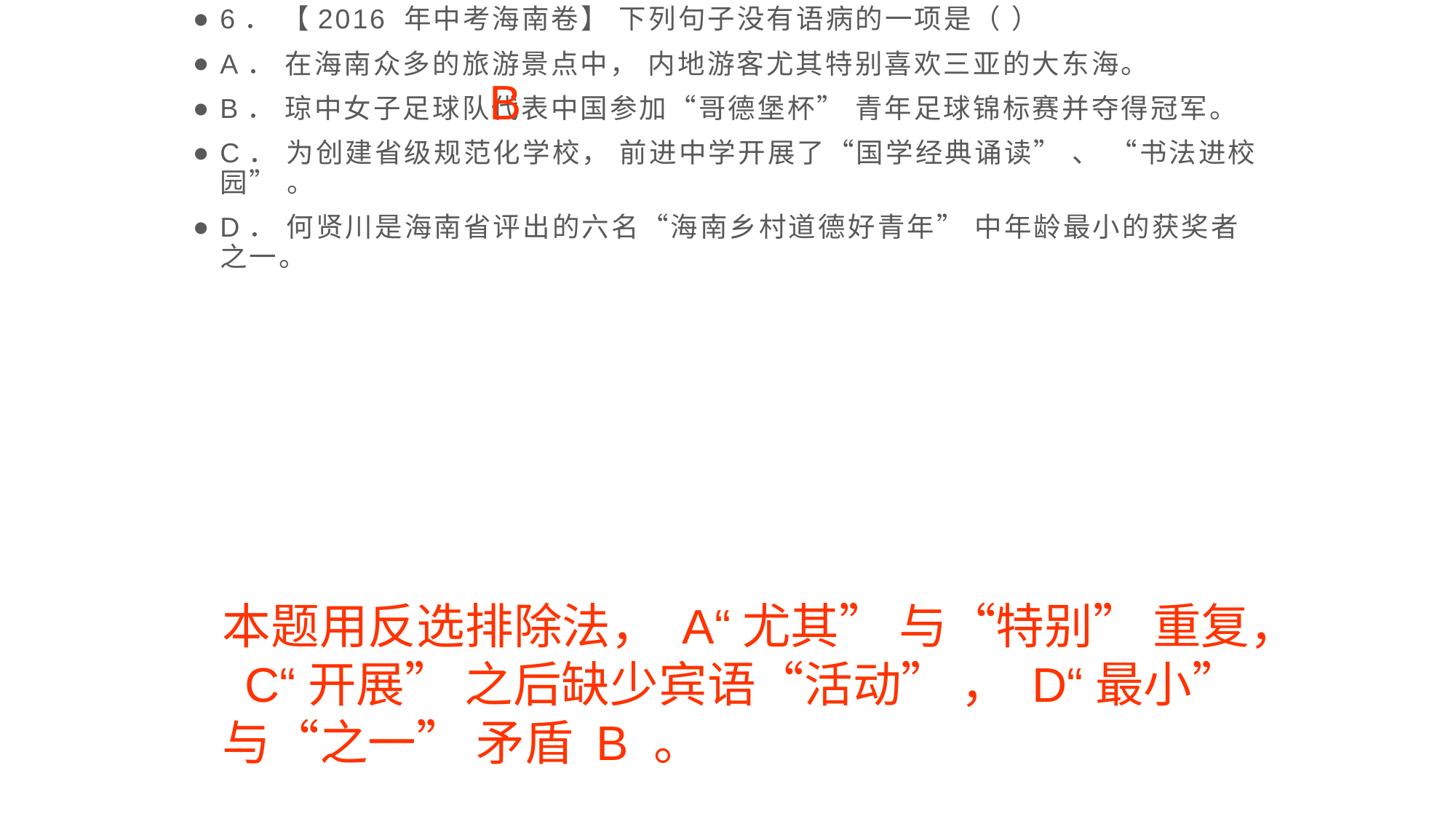

6． 【2016 年中考海南卷】 下列句子没有语病的一项是（ ）
A． 在海南众多的旅游景点中， 内地游客尤其特别喜欢三亚的大东海。
B． 琼中女子足球队代表中国参加“哥德堡杯” 青年足球锦标赛并夺得冠军。
C． 为创建省级规范化学校， 前进中学开展了“国学经典诵读” 、 “书法进校园” 。
D． 何贤川是海南省评出的六名“海南乡村道德好青年” 中年龄最小的获奖者之一。
B
本题用反选排除法， A“尤其” 与“特别” 重复， C“开展” 之后缺少宾语“活动” ， D“最小” 与“之一” 矛盾 B 。